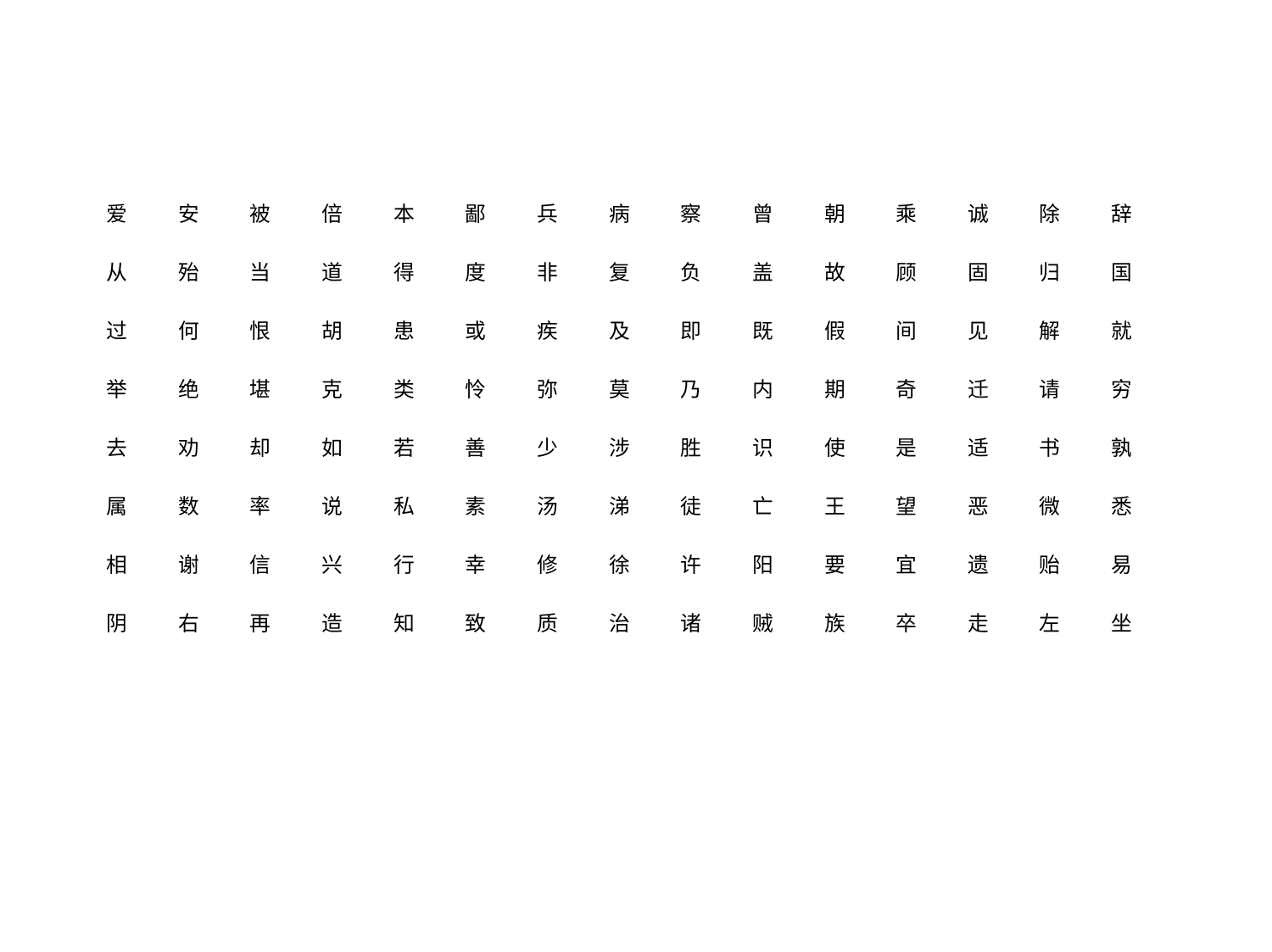

| 爱 | 安 | 被 | 倍 | 本 | 鄙 | 兵 | 病 | 察 | 曾 | 朝 | 乘 | 诚 | 除 | 辞 |
| --- | --- | --- | --- | --- | --- | --- | --- | --- | --- | --- | --- | --- | --- | --- |
| 从 | 殆 | 当 | 道 | 得 | 度 | 非 | 复 | 负 | 盖 | 故 | 顾 | 固 | 归 | 国 |
| 过 | 何 | 恨 | 胡 | 患 | 或 | 疾 | 及 | 即 | 既 | 假 | 间 | 见 | 解 | 就 |
| 举 | 绝 | 堪 | 克 | 类 | 怜 | 弥 | 莫 | 乃 | 内 | 期 | 奇 | 迁 | 请 | 穷 |
| 去 | 劝 | 却 | 如 | 若 | 善 | 少 | 涉 | 胜 | 识 | 使 | 是 | 适 | 书 | 孰 |
| 属 | 数 | 率 | 说 | 私 | 素 | 汤 | 涕 | 徒 | 亡 | 王 | 望 | 恶 | 微 | 悉 |
| 相 | 谢 | 信 | 兴 | 行 | 幸 | 修 | 徐 | 许 | 阳 | 要 | 宜 | 遗 | 贻 | 易 |
| 阴 | 右 | 再 | 造 | 知 | 致 | 质 | 治 | 诸 | 贼 | 族 | 卒 | 走 | 左 | 坐 |